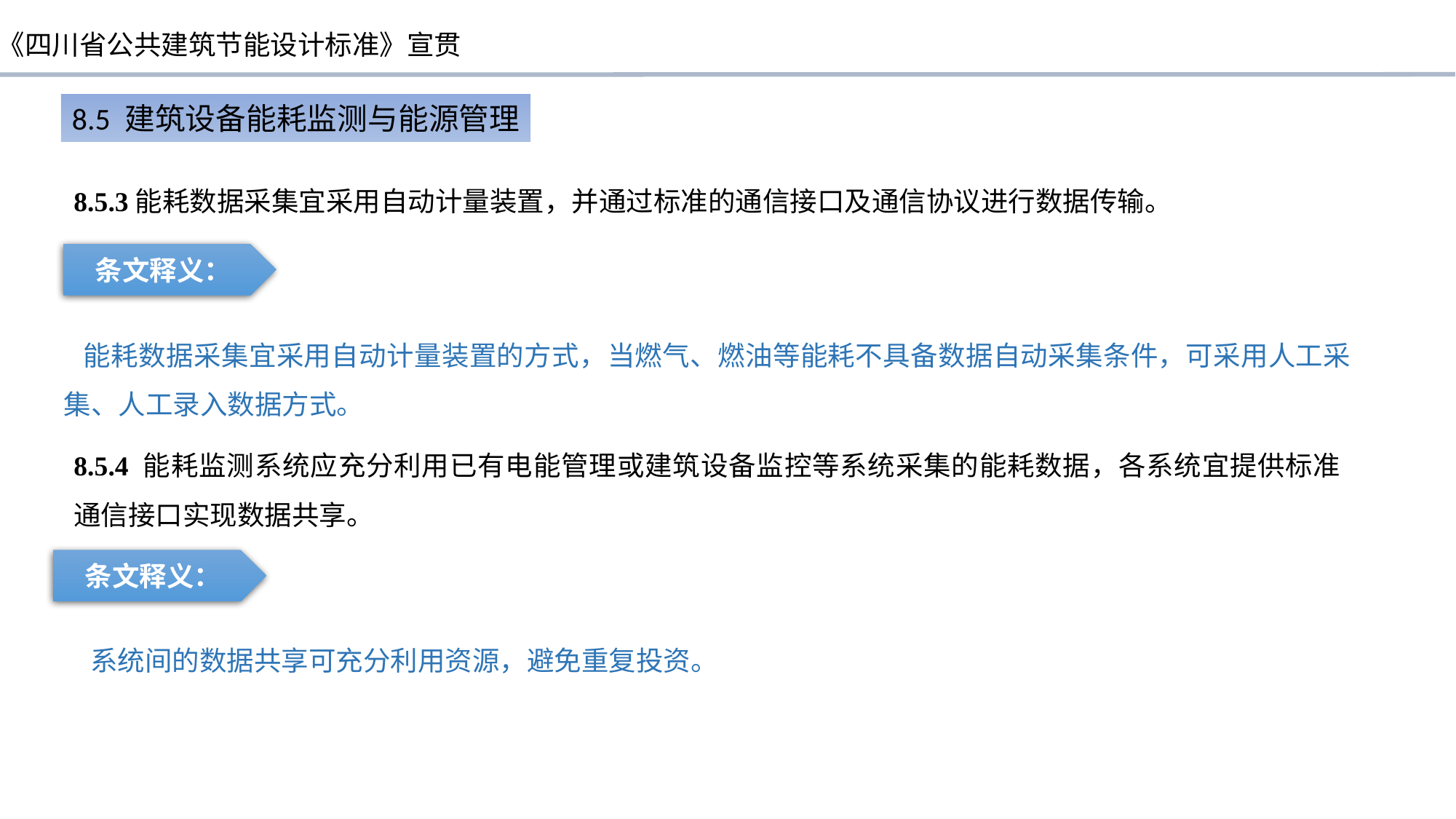

8.5 建筑设备能耗监测与能源管理
8.5.3能耗数据采集宜采用自动计量装置，并通过标准的通信接口及通信协议进行数据传输。
条文释义：
  能耗数据采集宜采用自动计量装置的方式，当燃气、燃油等能耗不具备数据自动采集条件，可采用人工采集、人工录入数据方式。
8.5.4 能耗监测系统应充分利用已有电能管理或建筑设备监控等系统采集的能耗数据，各系统宜提供标准通信接口实现数据共享。
条文释义：
系统间的数据共享可充分利用资源，避免重复投资。